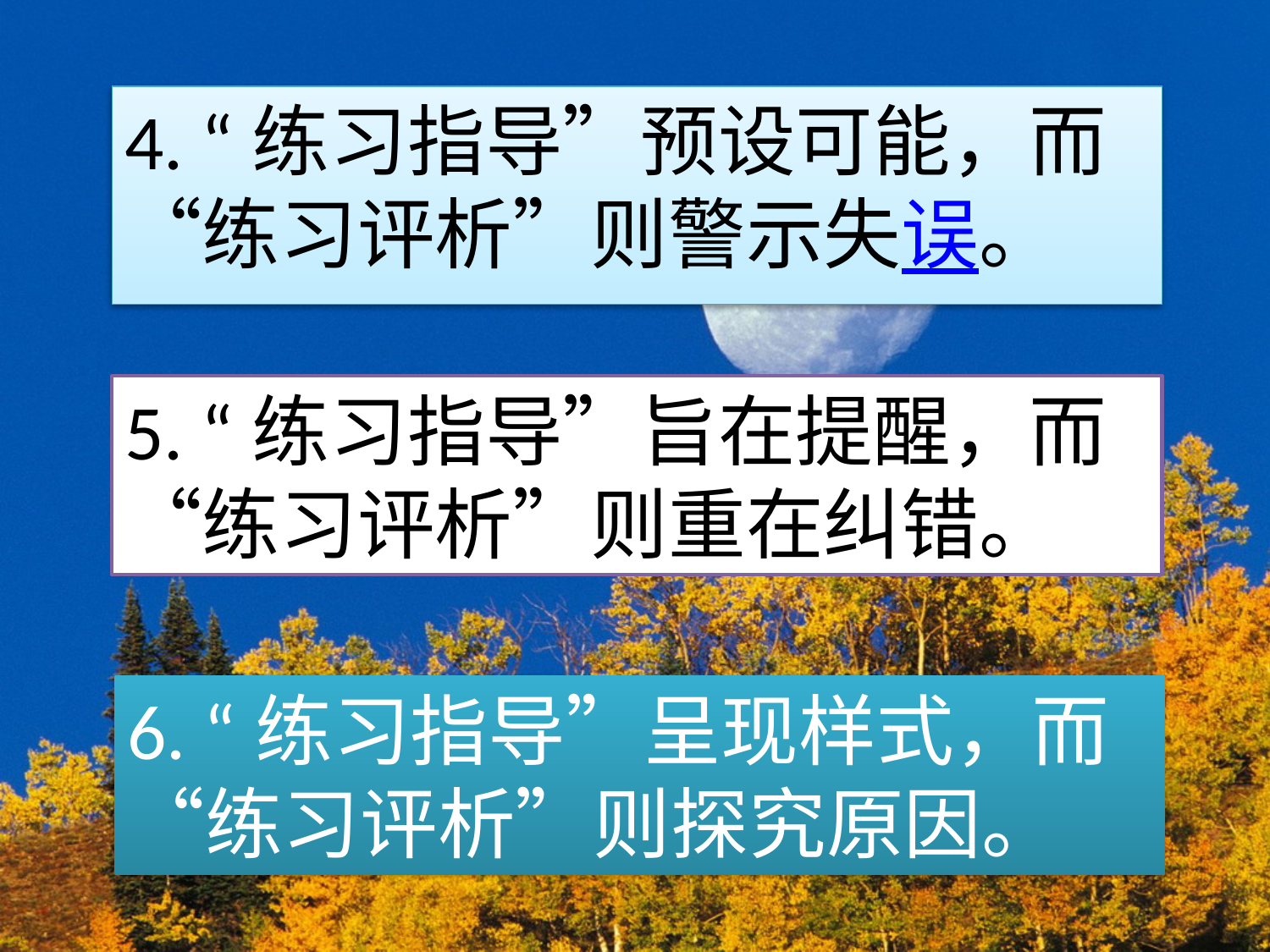

4. “练习指导”预设可能，而“练习评析”则警示失误。
5. “练习指导”旨在提醒，而“练习评析”则重在纠错。
6. “练习指导”呈现样式，而“练习评析”则探究原因。